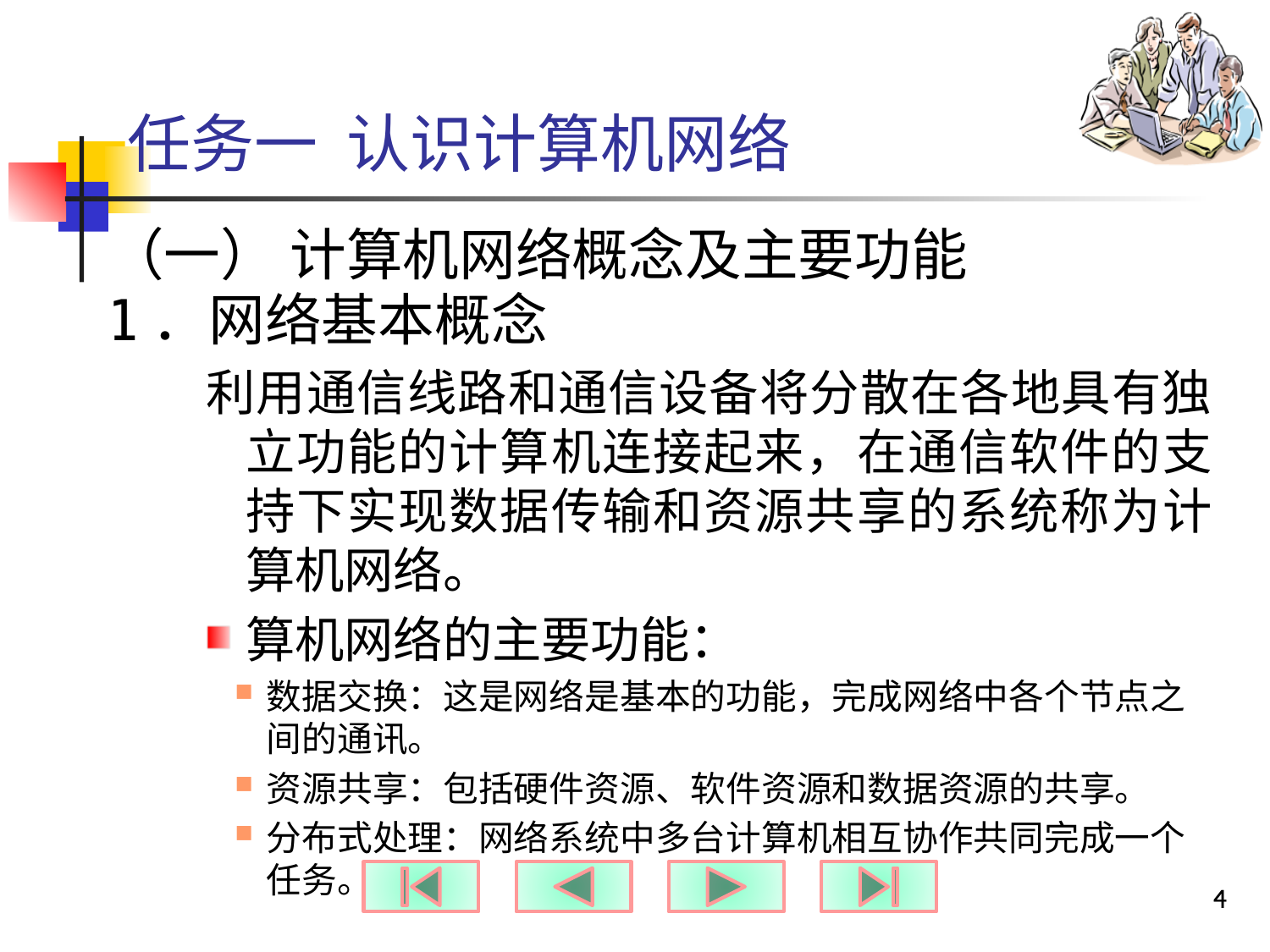

# 任务一  认识计算机网络
（一） 计算机网络概念及主要功能
1．网络基本概念
利用通信线路和通信设备将分散在各地具有独立功能的计算机连接起来，在通信软件的支持下实现数据传输和资源共享的系统称为计算机网络。
算机网络的主要功能：
数据交换：这是网络是基本的功能，完成网络中各个节点之间的通讯。
资源共享：包括硬件资源、软件资源和数据资源的共享。
分布式处理：网络系统中多台计算机相互协作共同完成一个任务。
4